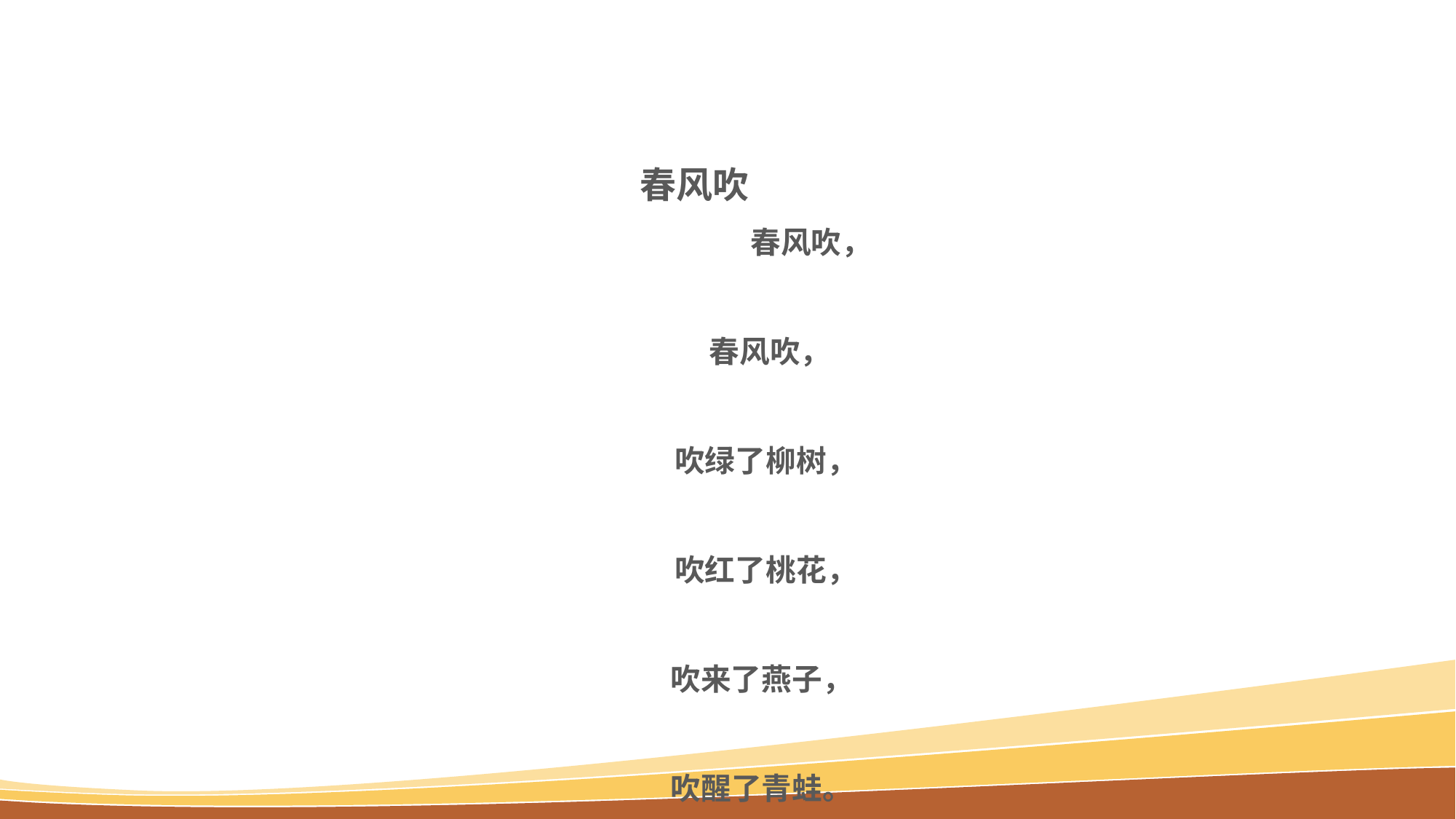

春风吹                                     春风吹，　　　　                             春风吹， 　　　　                            吹绿了柳树，　　　　                            吹红了桃花，　　　                            　吹来了燕子，　　　                            　吹醒了青蛙。　　                          　　  春风轻轻地吹，　　　　                            春雨细细地下。　　　　                            大家快来种树，　　　　                            大家快来种花。